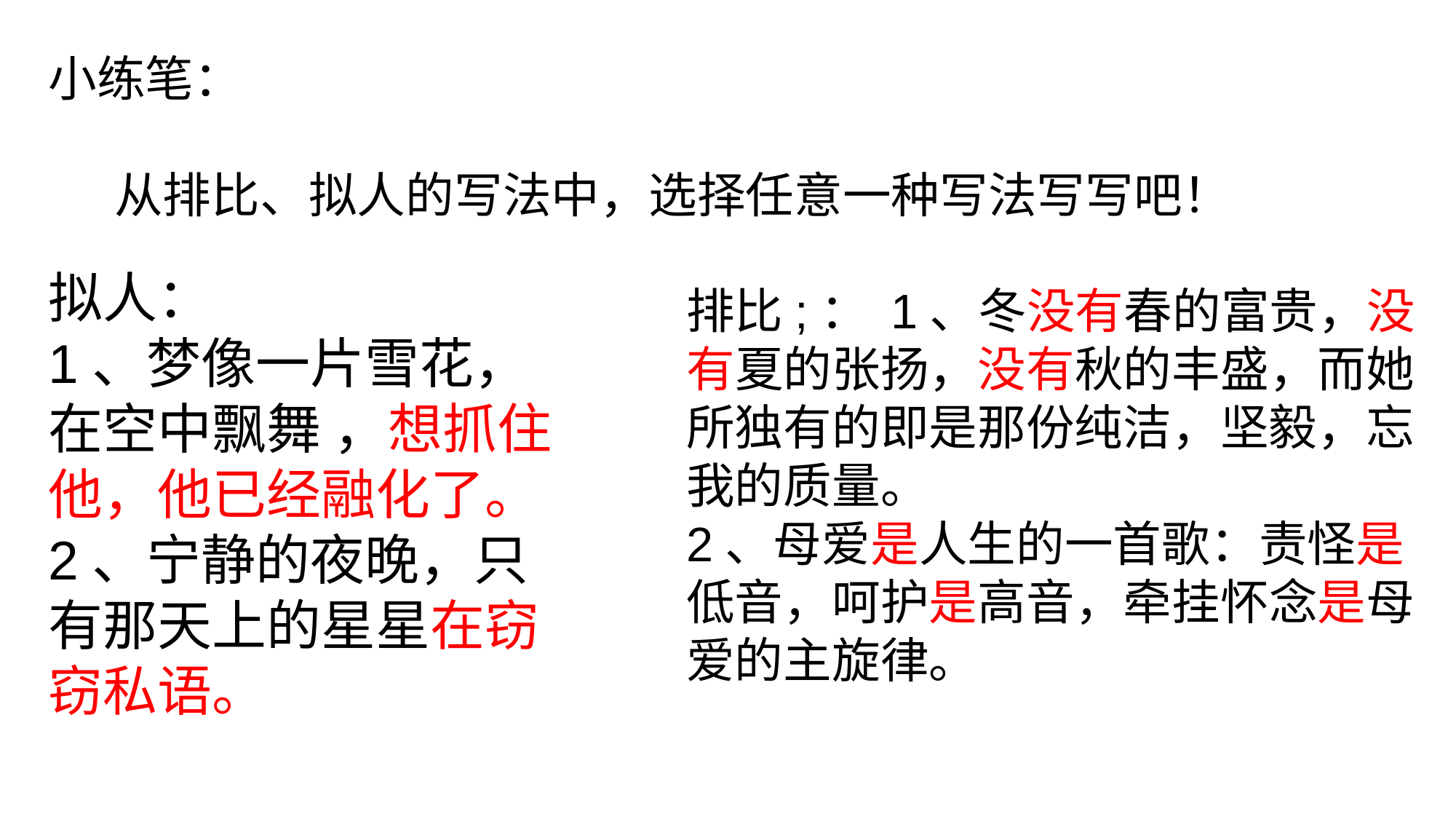

小练笔：

     从排比、拟人的写法中，选择任意一种写法写写吧！

拟人：
1、梦像一片雪花，在空中飘舞 ，想抓住他，他已经融化了。
2、宁静的夜晚，只有那天上的星星在窃窃私语。
排比;： 1、冬没有春的富贵，没有夏的张扬，没有秋的丰盛，而她所独有的即是那份纯洁，坚毅，忘我的质量。
2、母爱是人生的一首歌：责怪是低音，呵护是高音，牵挂怀念是母爱的主旋律。